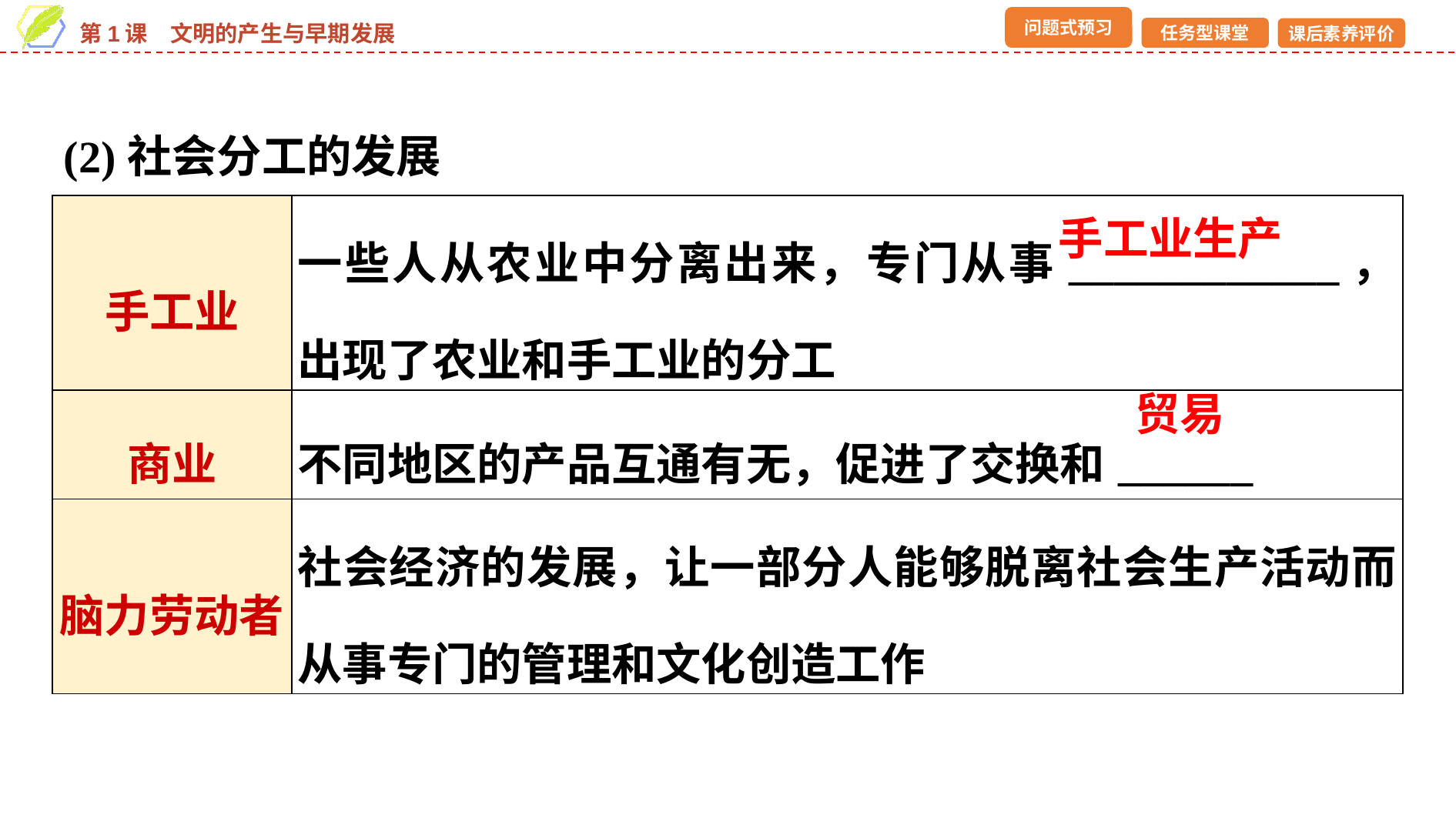

(2)社会分工的发展
| 手工业 | 一些人从农业中分离出来，专门从事\_\_\_\_\_\_\_\_\_\_\_\_，出现了农业和手工业的分工 |
| --- | --- |
| 商业 | 不同地区的产品互通有无，促进了交换和\_\_\_\_\_\_ |
| 脑力劳动者 | 社会经济的发展，让一部分人能够脱离社会生产活动而从事专门的管理和文化创造工作 |
手工业生产
贸易